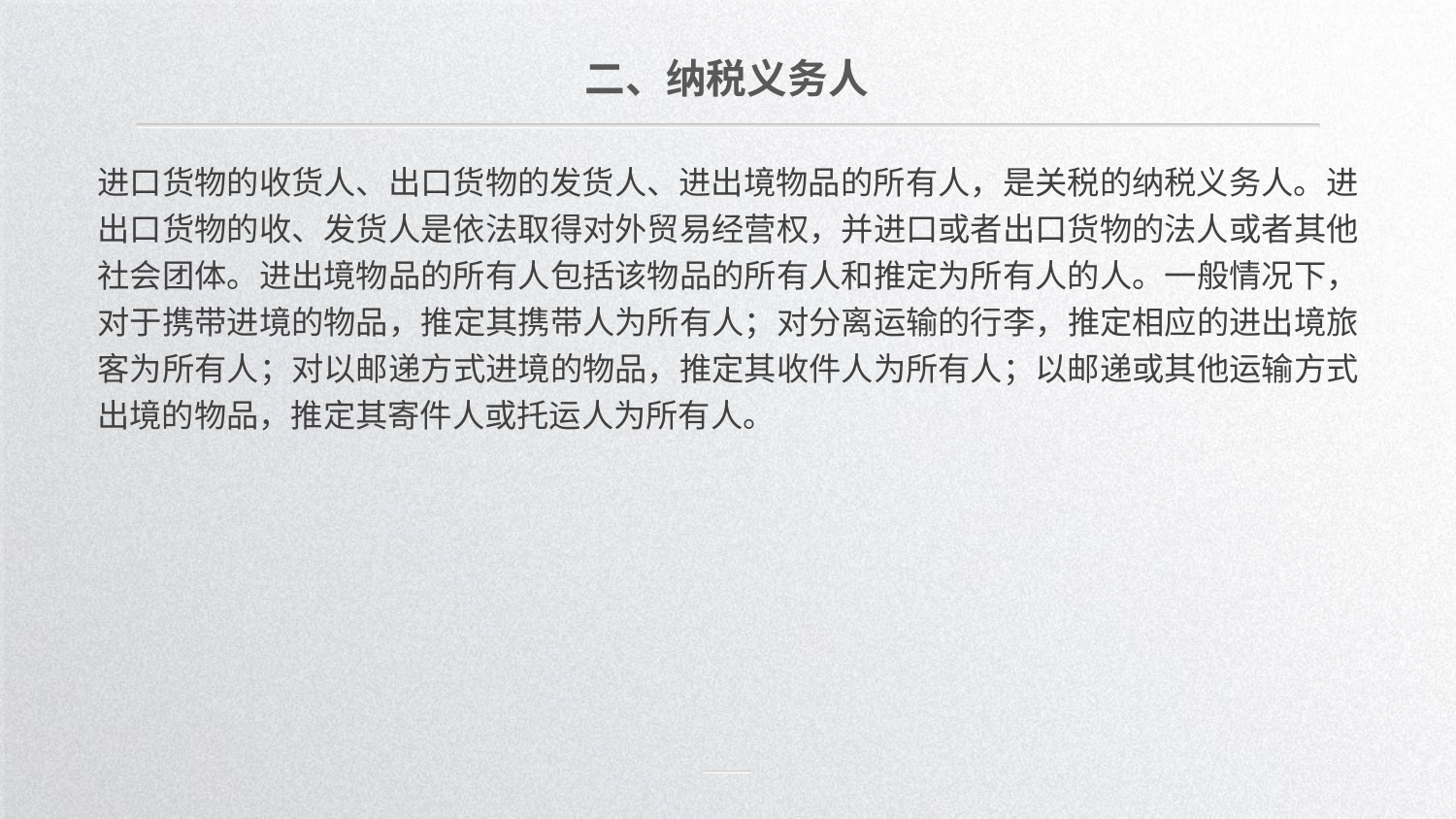

二、纳税义务人
进口货物的收货人、出口货物的发货人、进出境物品的所有人，是关税的纳税义务人。进出口货物的收、发货人是依法取得对外贸易经营权，并进口或者出口货物的法人或者其他社会团体。进出境物品的所有人包括该物品的所有人和推定为所有人的人。一般情况下，对于携带进境的物品，推定其携带人为所有人；对分离运输的行李，推定相应的进出境旅客为所有人；对以邮递方式进境的物品，推定其收件人为所有人；以邮递或其他运输方式出境的物品，推定其寄件人或托运人为所有人。